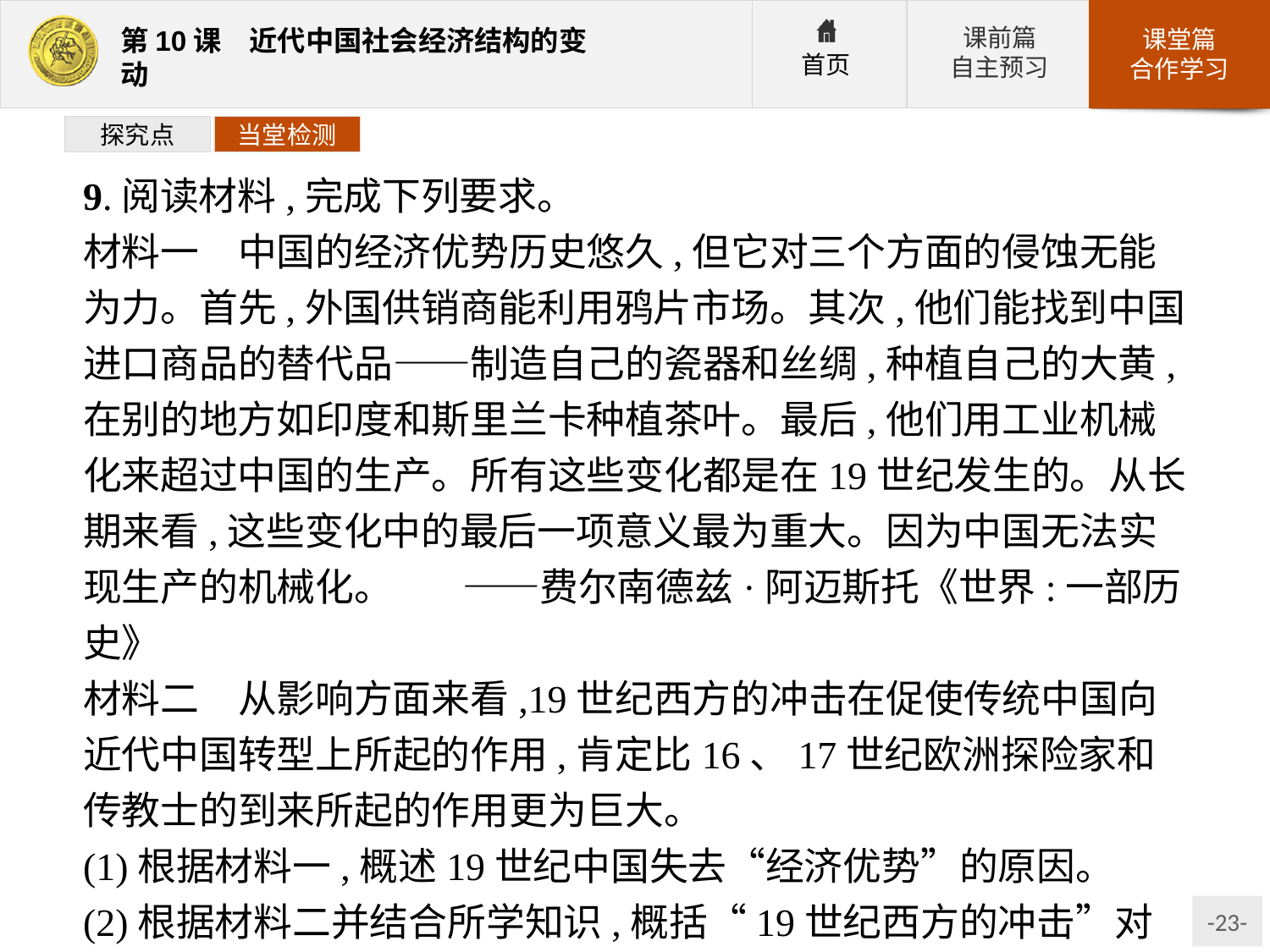

探究点
当堂检测
9.阅读材料,完成下列要求。
材料一　中国的经济优势历史悠久,但它对三个方面的侵蚀无能为力。首先,外国供销商能利用鸦片市场。其次,他们能找到中国进口商品的替代品——制造自己的瓷器和丝绸,种植自己的大黄,在别的地方如印度和斯里兰卡种植茶叶。最后,他们用工业机械化来超过中国的生产。所有这些变化都是在19世纪发生的。从长期来看,这些变化中的最后一项意义最为重大。因为中国无法实现生产的机械化。        ——费尔南德兹·阿迈斯托《世界:一部历史》
材料二　从影响方面来看,19世纪西方的冲击在促使传统中国向近代中国转型上所起的作用,肯定比16、17世纪欧洲探险家和传教士的到来所起的作用更为巨大。
(1)根据材料一,概述19世纪中国失去“经济优势”的原因。
(2)根据材料二并结合所学知识,概括“19世纪西方的冲击”对中国经济转型所产生的影响。